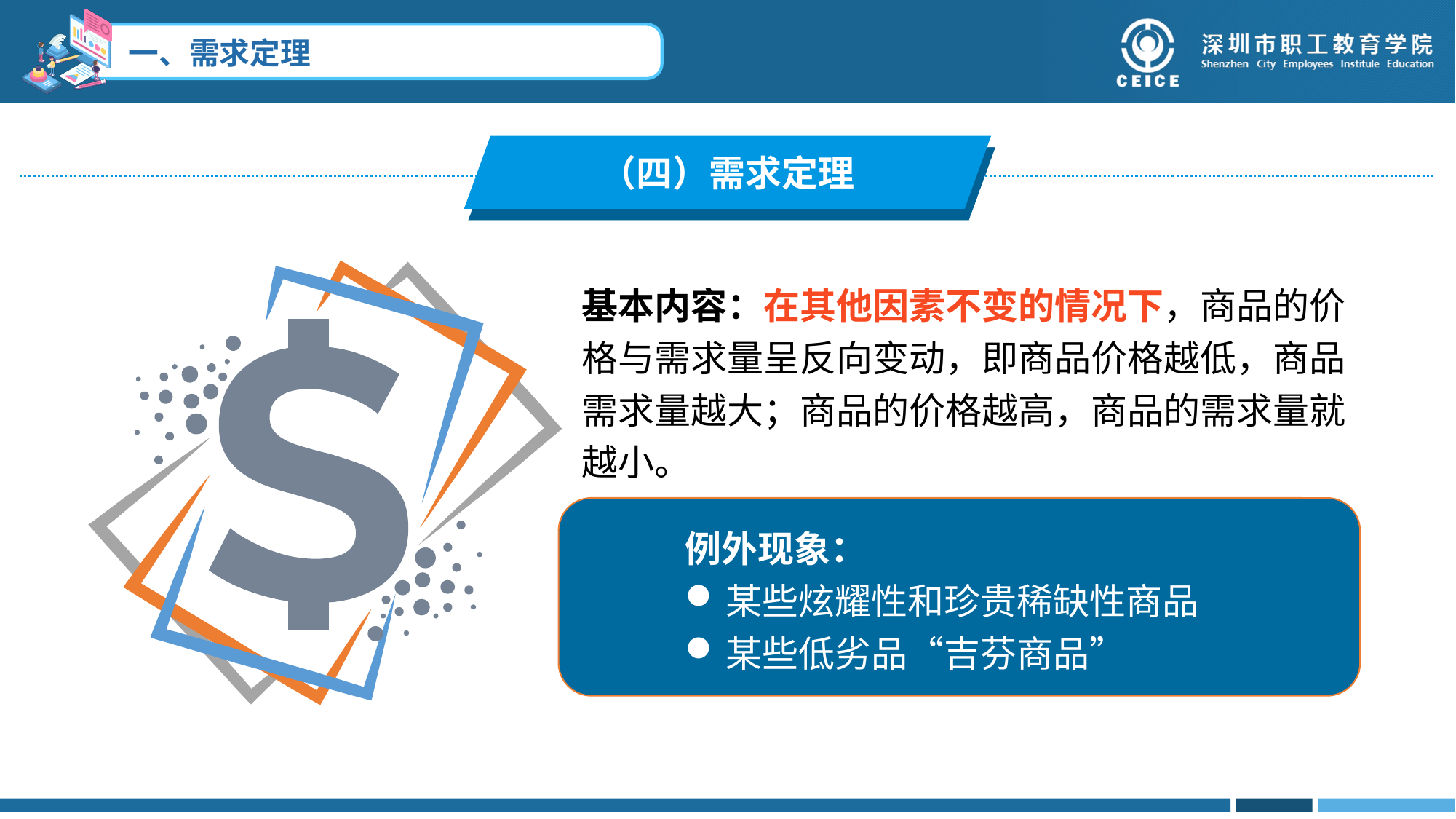

（四）需求定理

基本内容：在其他因素不变的情况下，商品的价格与需求量呈反向变动，即商品价格越低，商品需求量越大；商品的价格越高，商品的需求量就越小。

例外现象：
某些炫耀性和珍贵稀缺性商品
某些低劣品“吉芬商品”